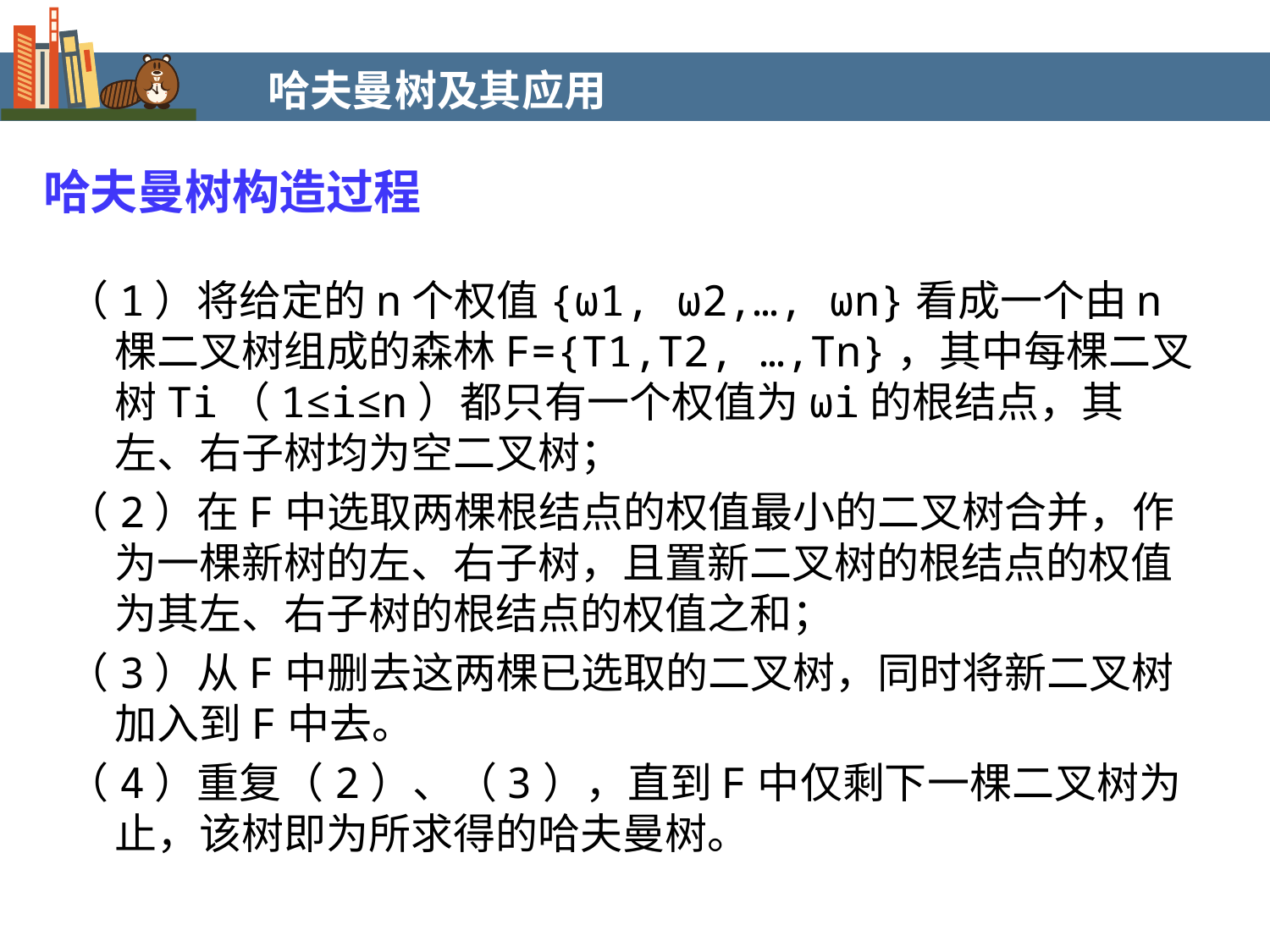

哈夫曼树及其应用
哈夫曼树构造过程

（1）将给定的n个权值{ω1, ω2,…, ωn}看成一个由n棵二叉树组成的森林F={T1,T2, …,Tn}，其中每棵二叉树Ti（1≤i≤n）都只有一个权值为ωi的根结点，其左、右子树均为空二叉树；
（2）在F中选取两棵根结点的权值最小的二叉树合并，作为一棵新树的左、右子树，且置新二叉树的根结点的权值为其左、右子树的根结点的权值之和；
（3）从F中删去这两棵已选取的二叉树，同时将新二叉树加入到F中去。
（4）重复（2）、（3），直到F中仅剩下一棵二叉树为止，该树即为所求得的哈夫曼树。